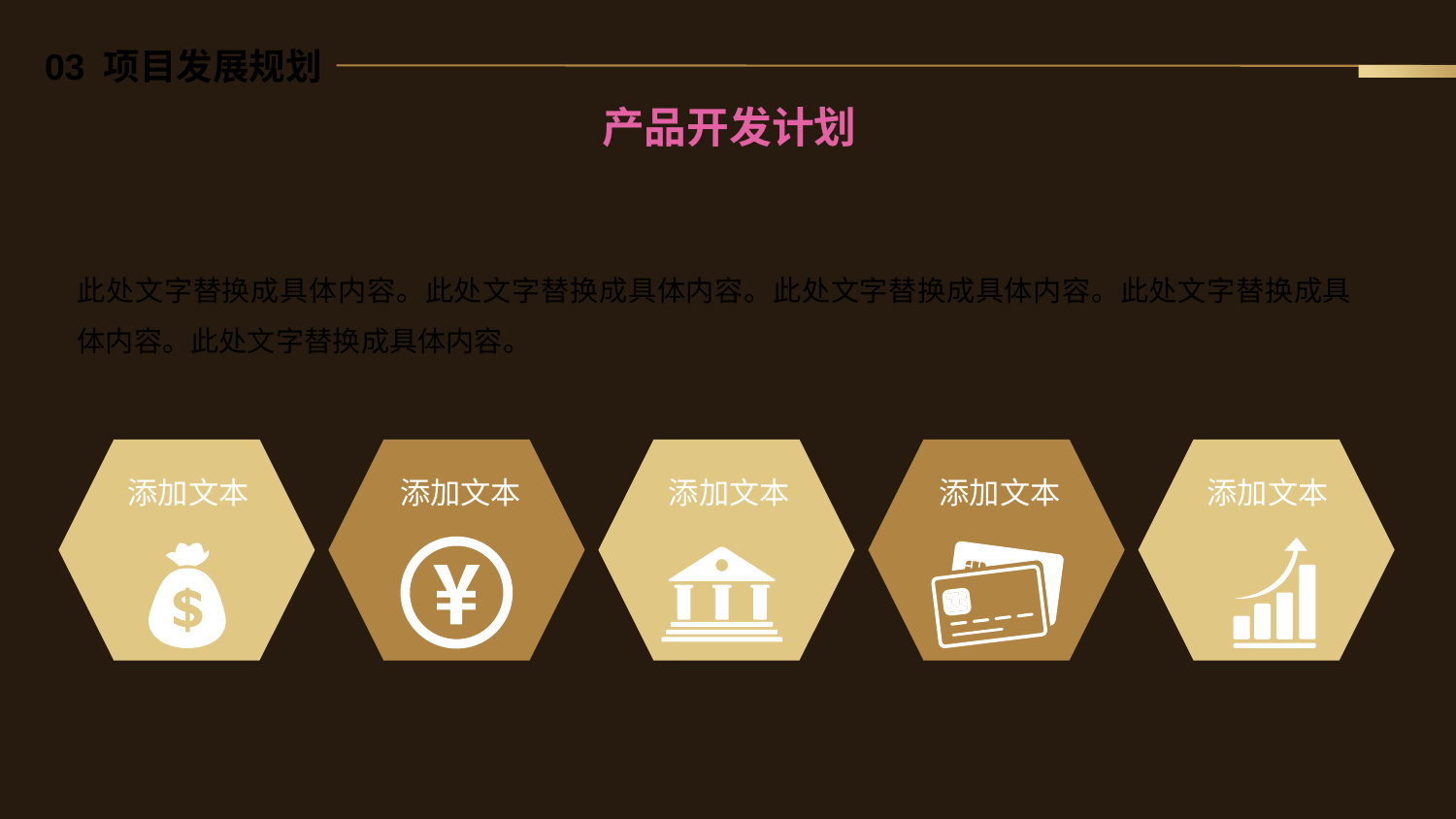

产品开发计划
此处文字替换成具体内容。此处文字替换成具体内容。此处文字替换成具体内容。此处文字替换成具体内容。此处文字替换成具体内容。

添加文本

添加文本

添加文本

添加文本

添加文本